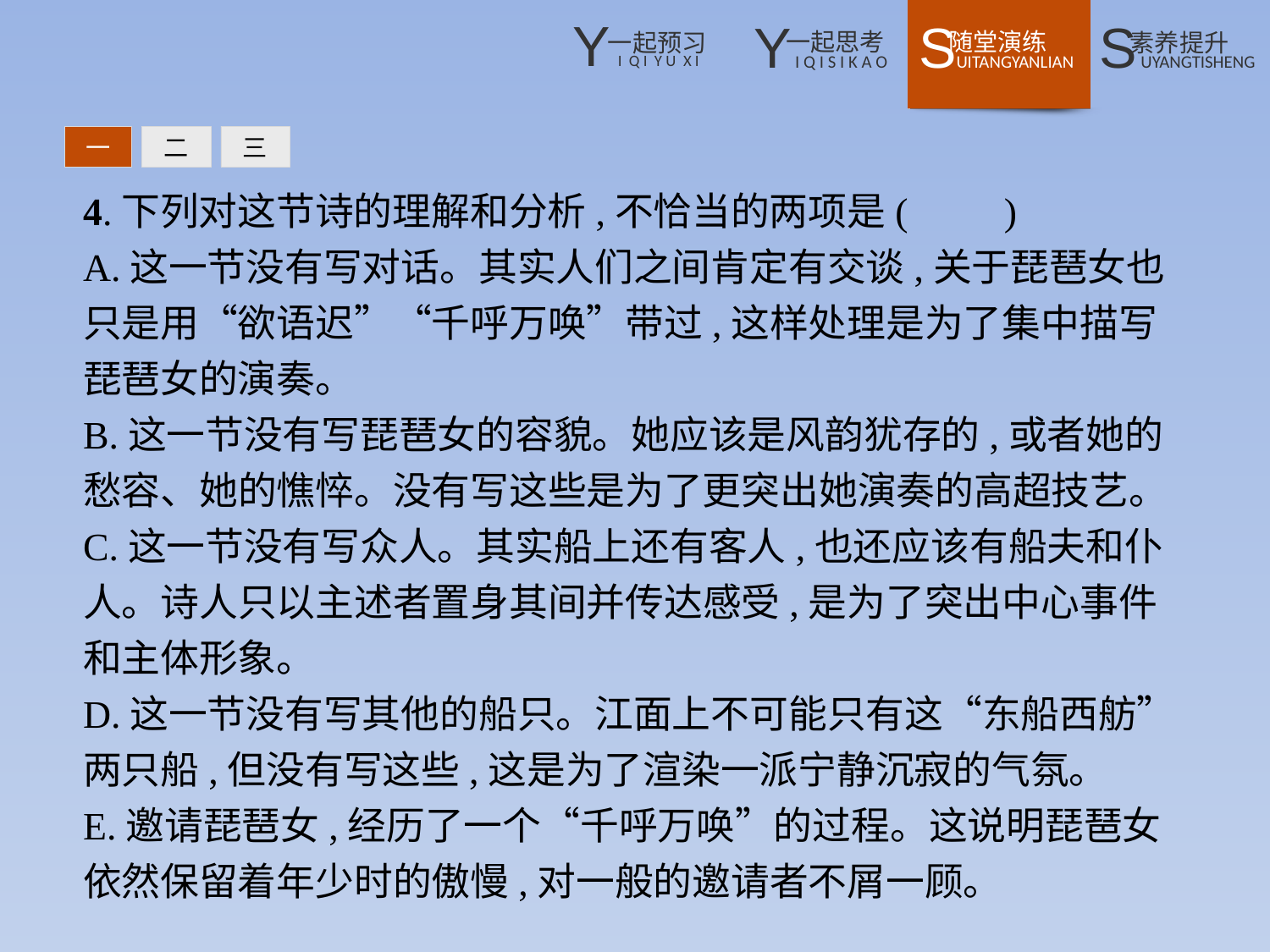

一
二
三
4.下列对这节诗的理解和分析,不恰当的两项是(　　)
A.这一节没有写对话。其实人们之间肯定有交谈,关于琵琶女也只是用“欲语迟”“千呼万唤”带过,这样处理是为了集中描写琵琶女的演奏。
B.这一节没有写琵琶女的容貌。她应该是风韵犹存的,或者她的愁容、她的憔悴。没有写这些是为了更突出她演奏的高超技艺。
C.这一节没有写众人。其实船上还有客人,也还应该有船夫和仆人。诗人只以主述者置身其间并传达感受,是为了突出中心事件和主体形象。
D.这一节没有写其他的船只。江面上不可能只有这“东船西舫”两只船,但没有写这些,这是为了渲染一派宁静沉寂的气氛。
E.邀请琵琶女,经历了一个“千呼万唤”的过程。这说明琵琶女依然保留着年少时的傲慢,对一般的邀请者不屑一顾。